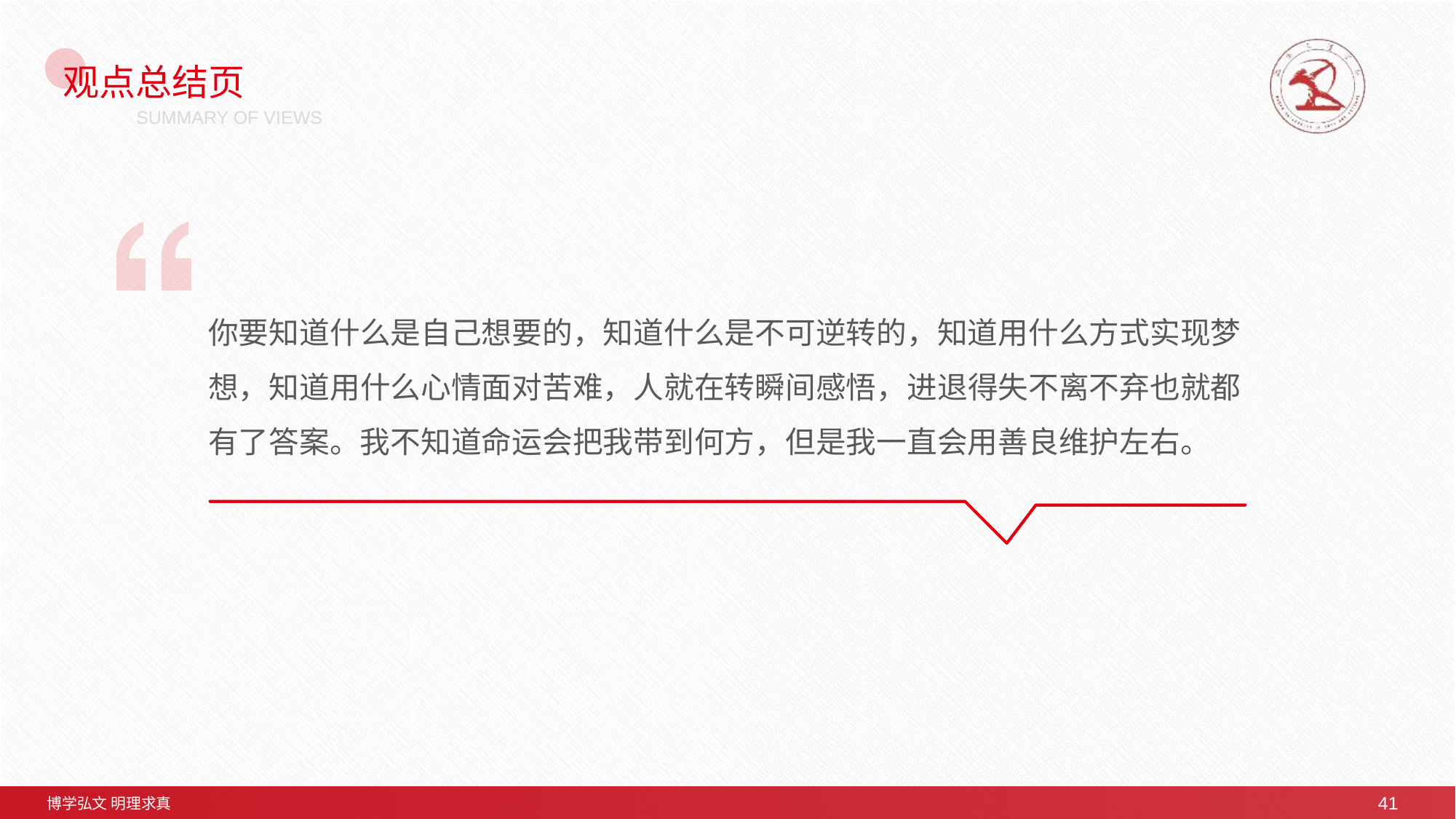

# 观点总结页
SUMMARY OF VIEWS

你要知道什么是自己想要的，知道什么是不可逆转的，知道用什么方式实现梦想，知道用什么心情面对苦难，人就在转瞬间感悟，进退得失不离不弃也就都有了答案。我不知道命运会把我带到何方，但是我一直会用善良维护左右。